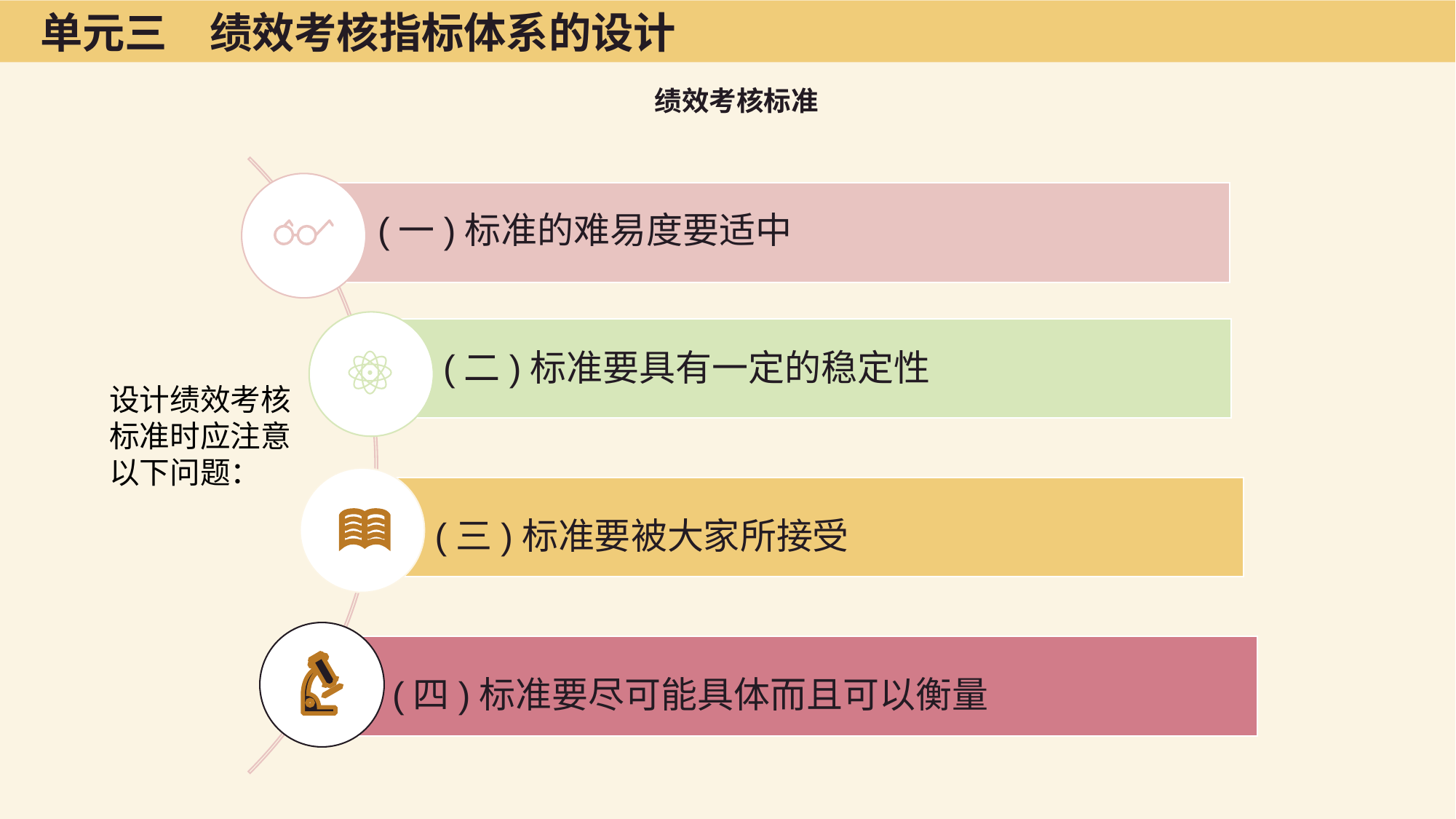

单元三　绩效考核指标体系的设计
绩效考核标准

(一)标准的难易度要适中

(二)标准要具有一定的稳定性

设计绩效考核标准时应注意以下问题：

(三)标准要被大家所接受

(四)标准要尽可能具体而且可以衡量